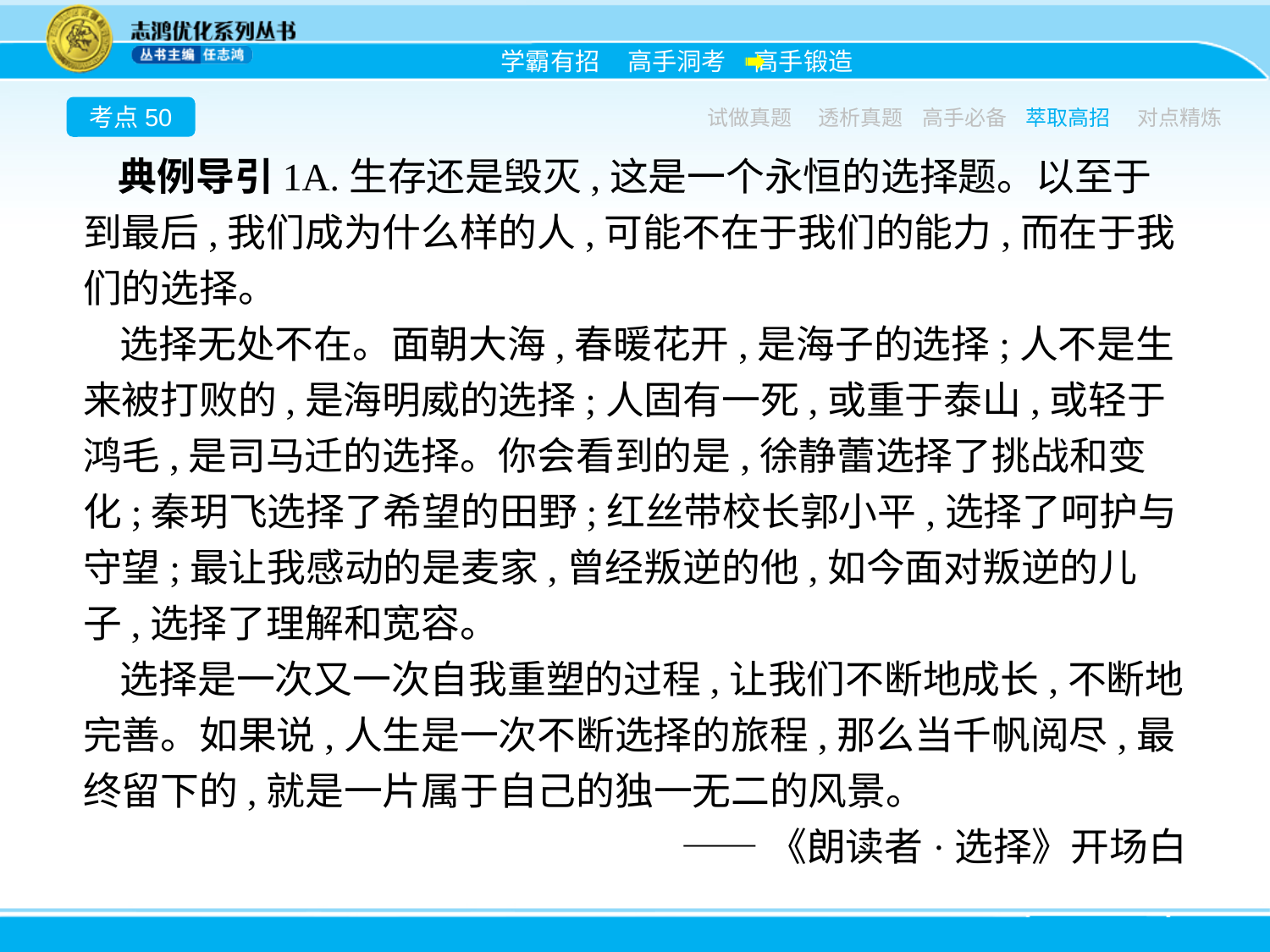

考点50
试做真题
透析真题
高手必备
萃取高招
对点精炼
典例导引1A.生存还是毁灭,这是一个永恒的选择题。以至于到最后,我们成为什么样的人,可能不在于我们的能力,而在于我们的选择。
选择无处不在。面朝大海,春暖花开,是海子的选择;人不是生来被打败的,是海明威的选择;人固有一死,或重于泰山,或轻于鸿毛,是司马迁的选择。你会看到的是,徐静蕾选择了挑战和变化;秦玥飞选择了希望的田野;红丝带校长郭小平,选择了呵护与守望;最让我感动的是麦家,曾经叛逆的他,如今面对叛逆的儿子,选择了理解和宽容。
选择是一次又一次自我重塑的过程,让我们不断地成长,不断地完善。如果说,人生是一次不断选择的旅程,那么当千帆阅尽,最终留下的,就是一片属于自己的独一无二的风景。
——《朗读者·选择》开场白